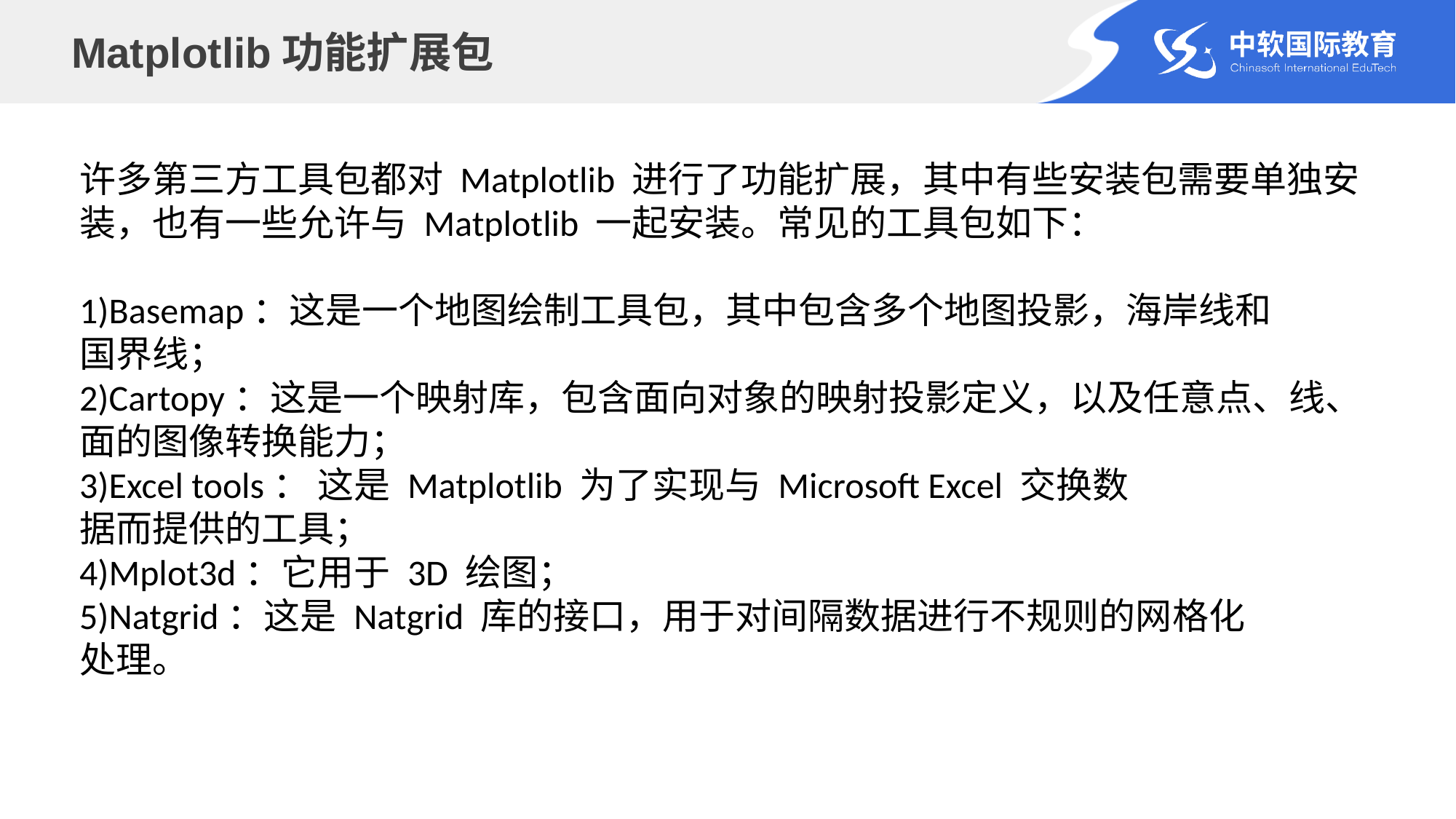

# Matplotlib功能扩展包
许多第三方工具包都对 Matplotlib 进行了功能扩展，其中有些安装包需要单独安装，也有一些允许与 Matplotlib 一起安装。常见的工具包如下：

1)Basemap：这是一个地图绘制工具包，其中包含多个地图投影，海岸线和
国界线；
2)Cartopy：这是一个映射库，包含面向对象的映射投影定义，以及任意点、线、
面的图像转换能力；
3)Excel tools： 这是 Matplotlib 为了实现与 Microsoft Excel 交换数
据而提供的工具；
4)Mplot3d：它用于 3D 绘图；
5)Natgrid：这是 Natgrid 库的接口，用于对间隔数据进行不规则的网格化
处理。